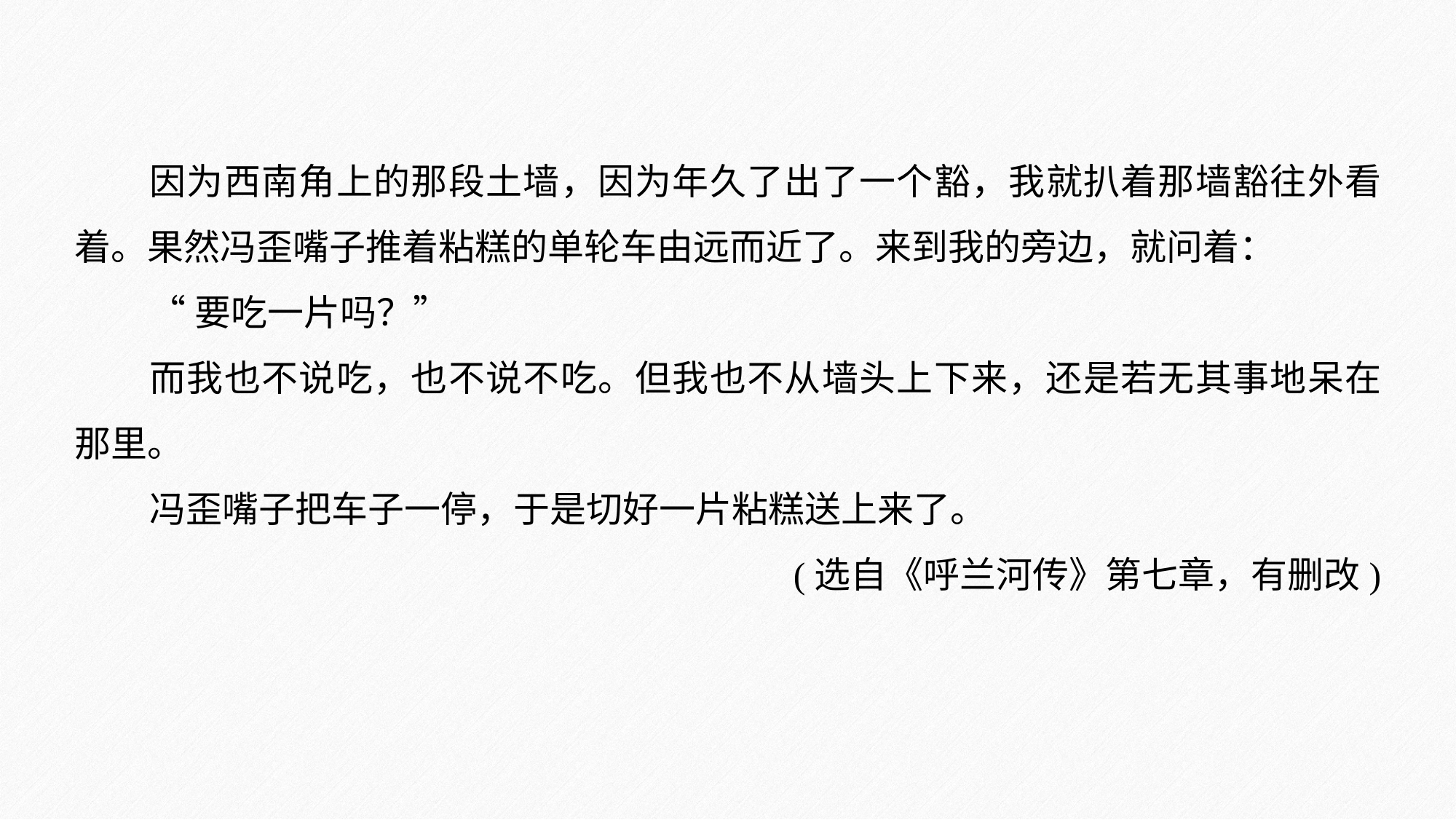

因为西南角上的那段土墙，因为年久了出了一个豁，我就扒着那墙豁往外看着。果然冯歪嘴子推着粘糕的单轮车由远而近了。来到我的旁边，就问着：
“要吃一片吗？”
而我也不说吃，也不说不吃。但我也不从墙头上下来，还是若无其事地呆在那里。
冯歪嘴子把车子一停，于是切好一片粘糕送上来了。
(选自《呼兰河传》第七章，有删改)